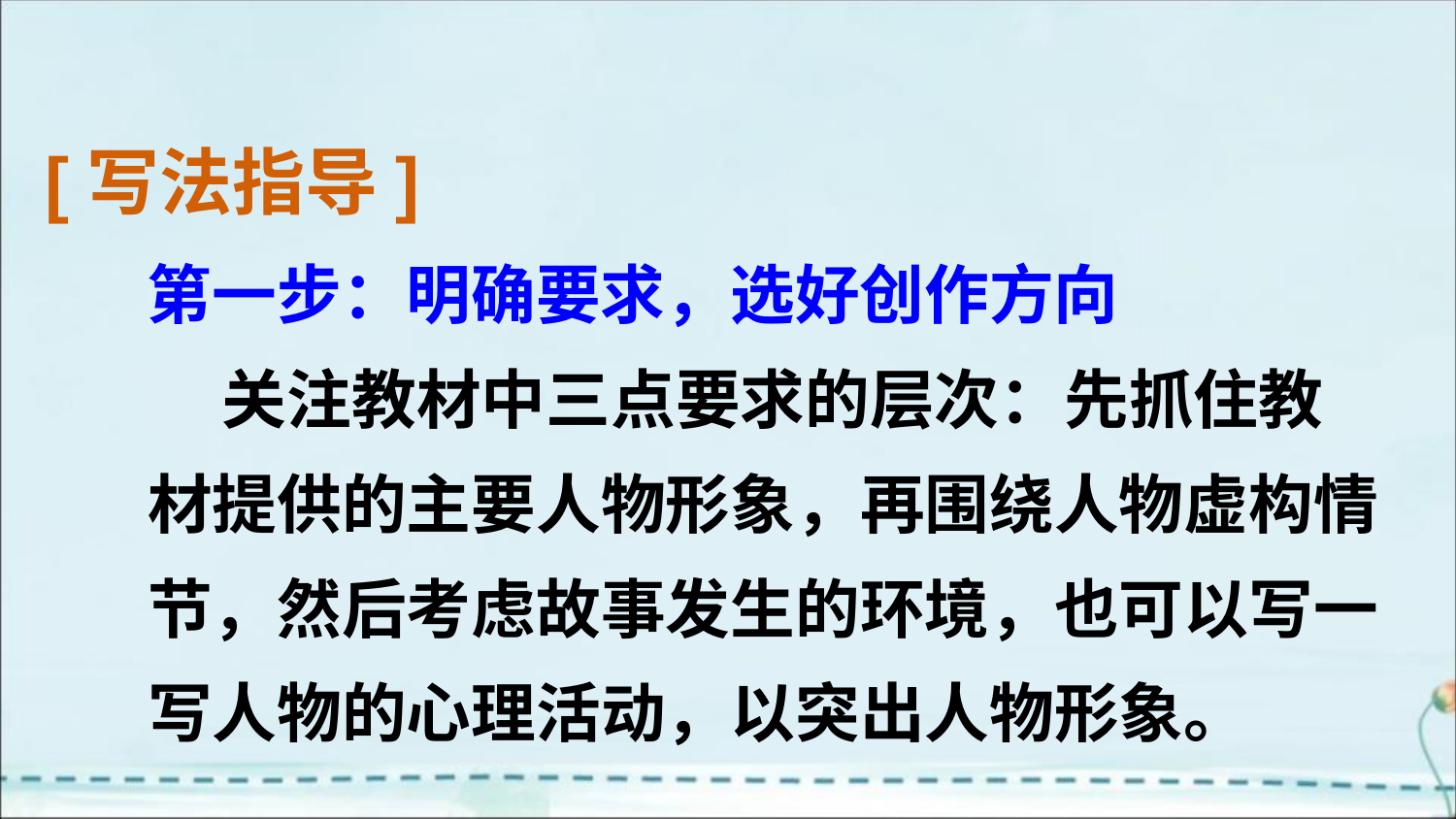

[写法指导]
第一步：明确要求，选好创作方向
    关注教材中三点要求的层次：先抓住教材提供的主要人物形象，再围绕人物虚构情节，然后考虑故事发生的环境，也可以写一写人物的心理活动，以突出人物形象。